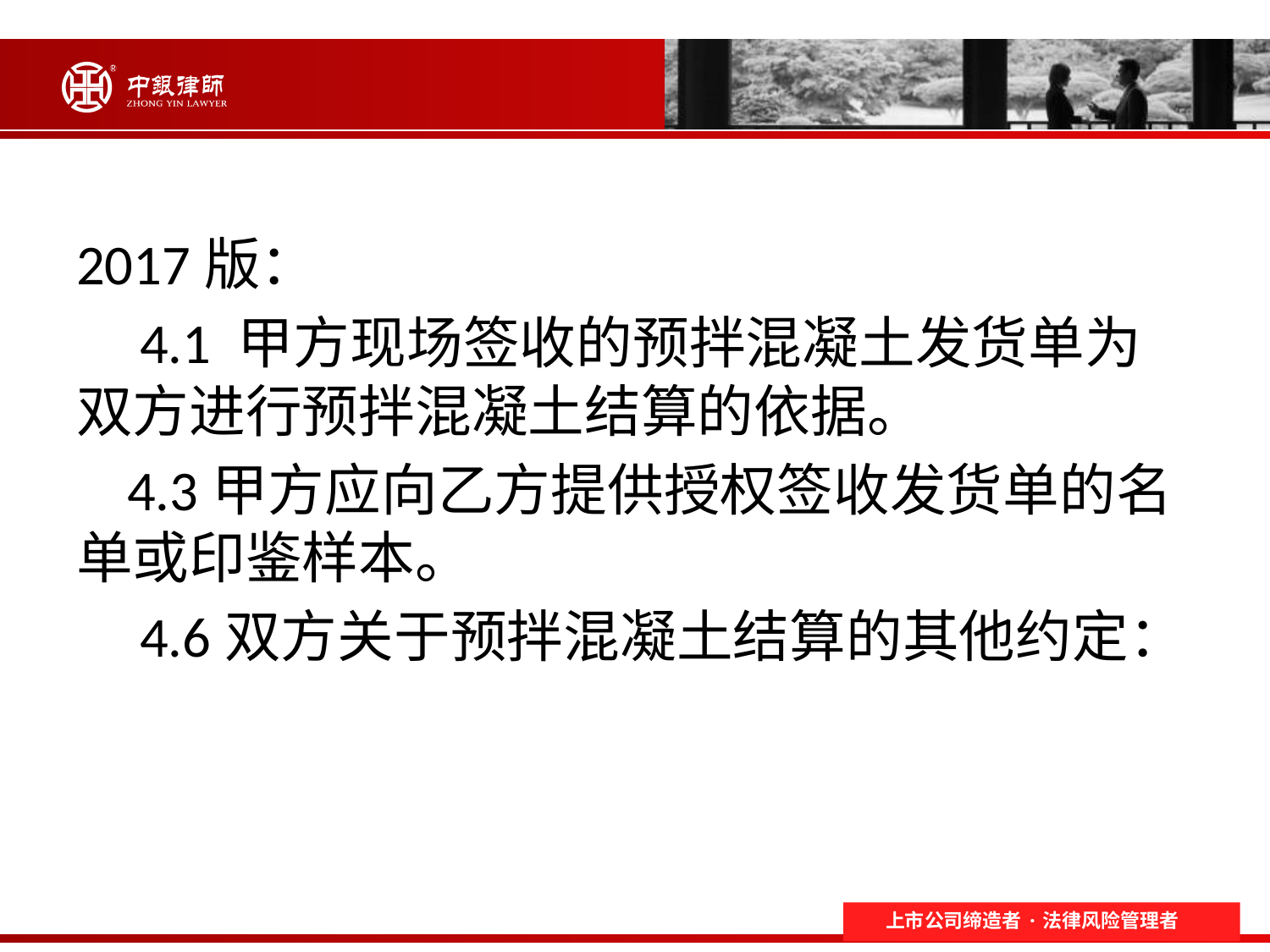

#
2017版：
     4.1 甲方现场签收的预拌混凝土发货单为双方进行预拌混凝土结算的依据。
    4.3甲方应向乙方提供授权签收发货单的名单或印鉴样本。
     4.6双方关于预拌混凝土结算的其他约定：